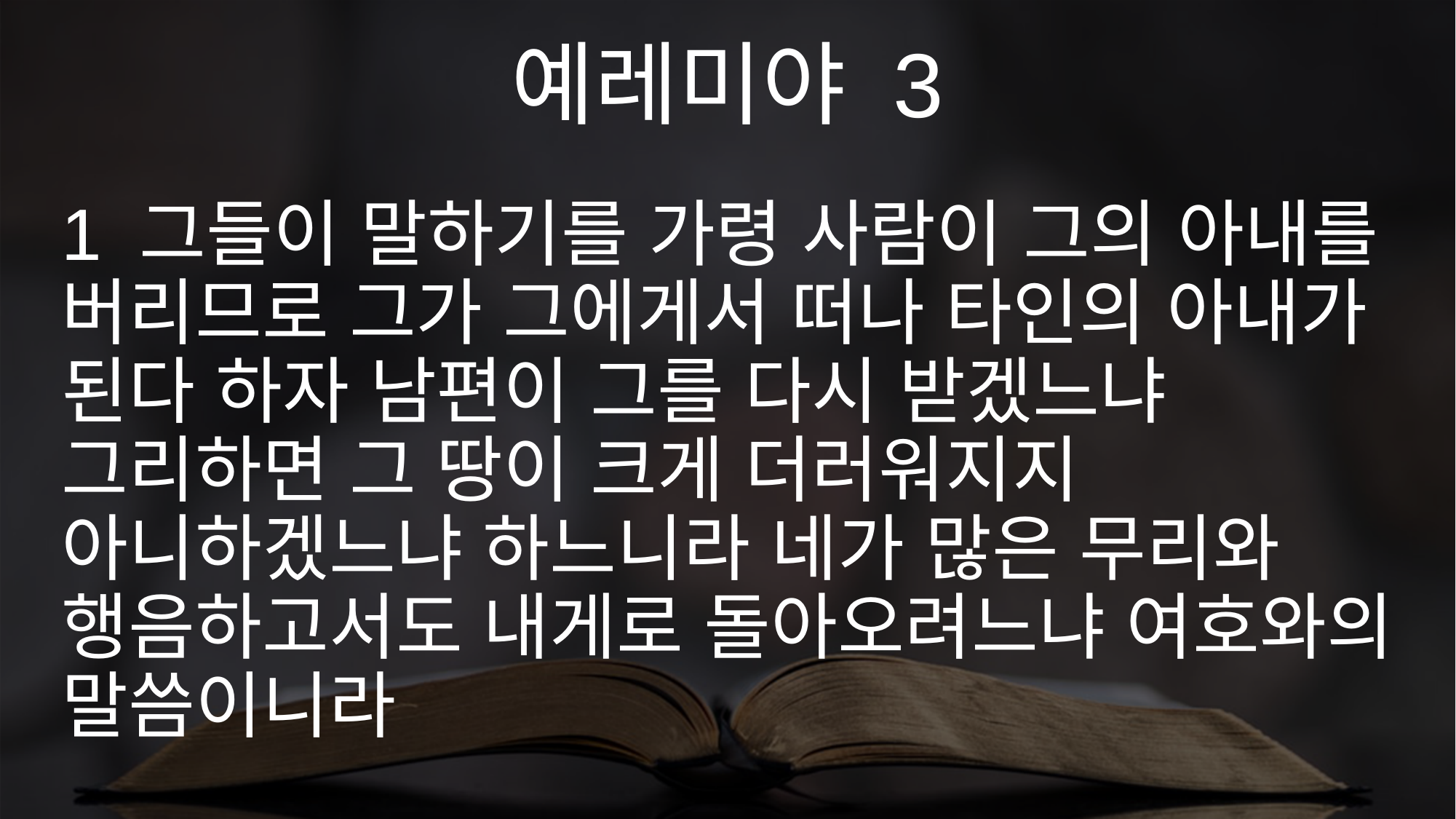

예레미야 3
1 그들이 말하기를 가령 사람이 그의 아내를 버리므로 그가 그에게서 떠나 타인의 아내가 된다 하자 남편이 그를 다시 받겠느냐 그리하면 그 땅이 크게 더러워지지 아니하겠느냐 하느니라 네가 많은 무리와 행음하고서도 내게로 돌아오려느냐 여호와의 말씀이니라